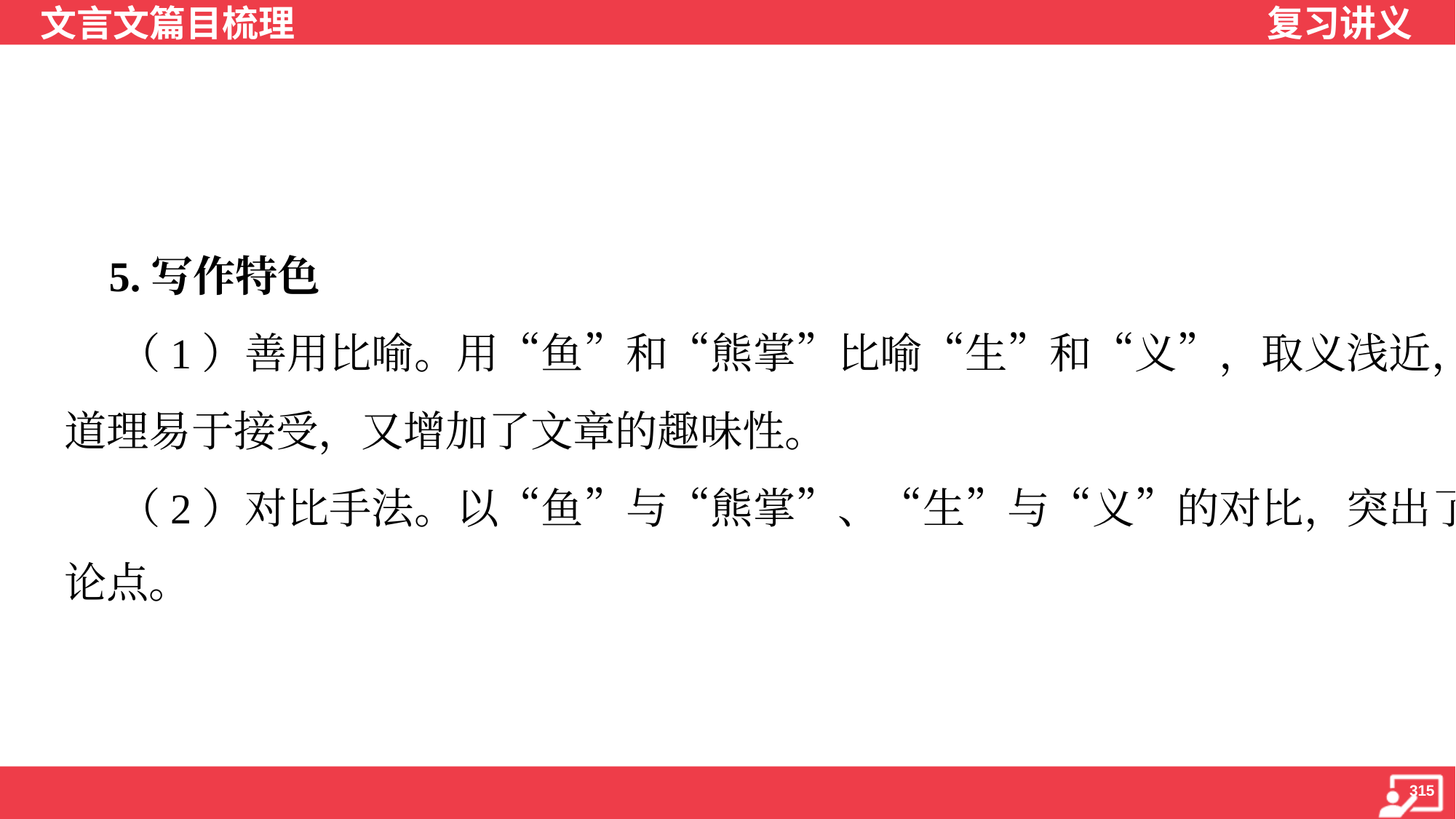

5.写作特色
    （1）善用比喻。用“鱼”和“熊掌”比喻“生”和“义”，取义浅近，既使
道理易于接受，又增加了文章的趣味性。
    （2）对比手法。以“鱼”与“熊掌”、“生”与“义”的对比，突出了中心
论点。